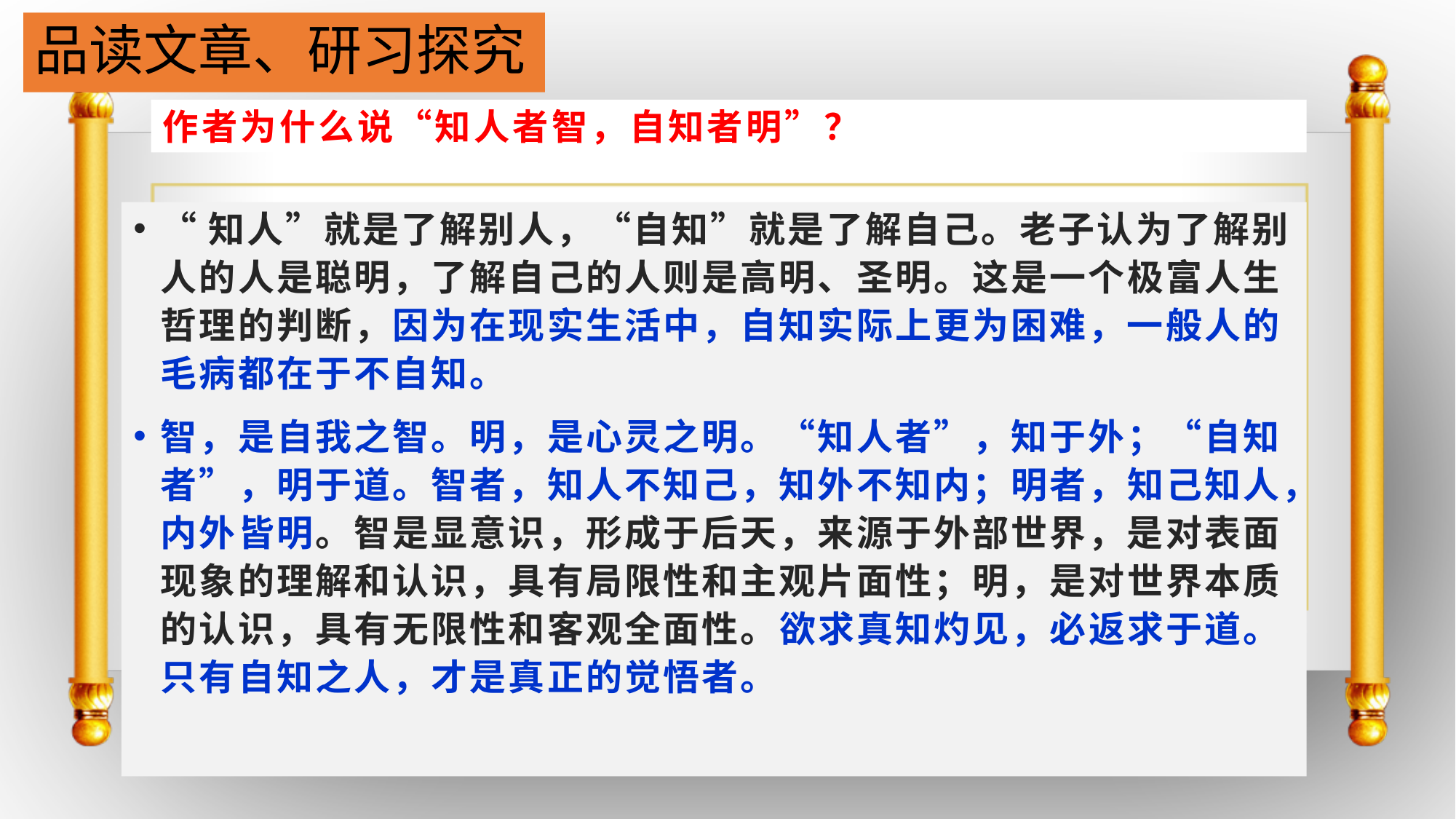

品读文章、研习探究
作者为什么说“知人者智，自知者明”？
“知人”就是了解别人，“自知”就是了解自己。老子认为了解别人的人是聪明，了解自己的人则是高明、圣明。这是一个极富人生哲理的判断，因为在现实生活中，自知实际上更为困难，一般人的毛病都在于不自知。
智，是自我之智。明，是心灵之明。“知人者”，知于外；“自知者”，明于道。智者，知人不知己，知外不知内；明者，知己知人，内外皆明。智是显意识，形成于后天，来源于外部世界，是对表面现象的理解和认识，具有局限性和主观片面性；明，是对世界本质的认识，具有无限性和客观全面性。欲求真知灼见，必返求于道。只有自知之人，才是真正的觉悟者。